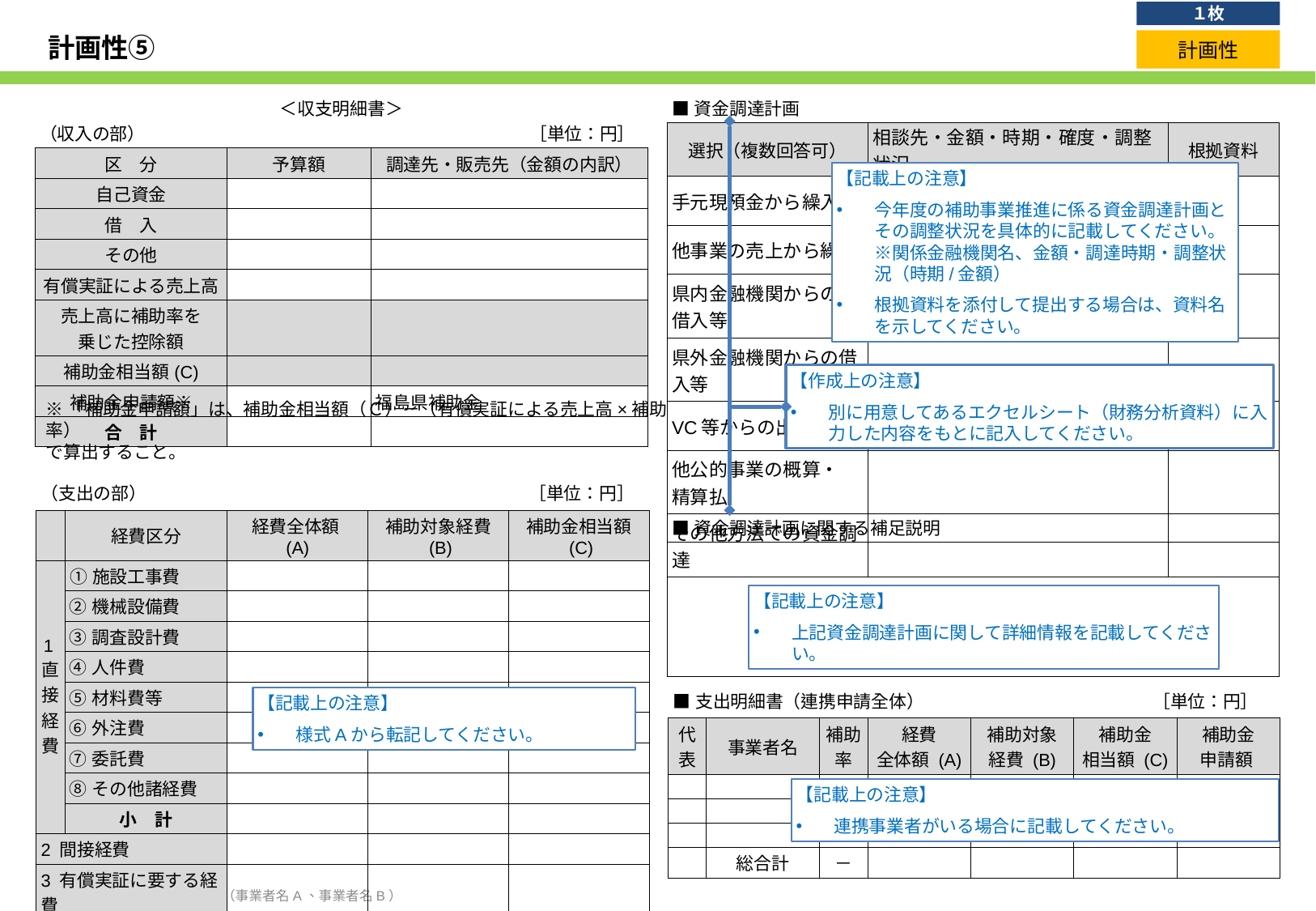

１枚
# 計画性⑤
計画性
| ＜収支明細書＞ （収入の部） 　　　　　　　　　　　　　　　　　　　　 　 ［単位：円］ |  |  |
| --- | --- | --- |
| 区　分 | 予算額 | 調達先・販売先（金額の内訳） |
| 自己資金 |  |  |
| 借　入 |  |  |
| その他 |  |  |
| 有償実証による売上高 |  |  |
| 売上高に補助率を 乗じた控除額 |  |  |
| 補助金相当額(C) |  |  |
| 補助金申請額※ |  | 福島県補助金 |
| 合　計 |  |  |
| ■資金調達計画 |  |  |
| --- | --- | --- |
| 選択（複数回答可） | 相談先・金額・時期・確度・調整状況 | 根拠資料 |
| 手元現預金から繰入 |  |  |
| 他事業の売上から繰入 |  |  |
| 県内金融機関からの 借入等 |  |  |
| 県外金融機関からの借入等 |  |  |
| VC等からの出資 |  |  |
| 他公的事業の概算・ 精算払 |  |  |
| その他方法での資金調達 |  |  |
【記載上の注意】
今年度の補助事業推進に係る資金調達計画とその調整状況を具体的に記載してください。
※関係金融機関名、金額・調達時期・調整状況（時期/金額）
根拠資料を添付して提出する場合は、資料名を示してください。
【作成上の注意】
別に用意してあるエクセルシート（財務分析資料）に入力した内容をもとに記入してください。
※「補助金申請額」は、補助金相当額（Ｃ）－（有償実証による売上高×補助率）
で算出すること。
| （支出の部）　　　　　　　　　　　　　　　　　　　　 ［単位：円］ |  |  |  |  |
| --- | --- | --- | --- | --- |
|  | 経費区分 | 経費全体額 (A) | 補助対象経費 (B) | 補助金相当額 (C) |
| 1直接経費 | ①施設工事費 |  |  |  |
|  | ②機械設備費 |  |  |  |
|  | ③調査設計費 |  |  |  |
|  | ④人件費 |  |  |  |
|  | ⑤材料費等 |  |  |  |
|  | ⑥外注費 |  |  |  |
|  | ⑦委託費 |  |  |  |
|  | ⑧その他諸経費 |  |  |  |
|  | 小　計 |  |  |  |
| 2 間接経費 |  |  |  |  |
| 3 有償実証に要する経費 |  |  |  |  |
| 合　計 |  |  |  |  |
| ■資金調達計画に関する補足説明 |
| --- |
|  |
【記載上の注意】
上記資金調達計画に関して詳細情報を記載してください。
| ■支出明細書（連携申請全体）　　　　　　　　　　　　　［単位：円］ |  |  |  |  |  |  |
| --- | --- | --- | --- | --- | --- | --- |
| 代表 | 事業者名 | 補助 率 | 経費 全体額 (A) | 補助対象 経費 (B) | 補助金 相当額 (C) | 補助金 申請額 |
|  |  |  |  |  |  |  |
|  |  |  |  |  |  |  |
|  |  |  |  |  |  |  |
|  | 総合計 | － |  |  |  |  |
【記載上の注意】
様式Aから転記してください。
【記載上の注意】
連携事業者がいる場合に記載してください。
21
「事業計画名」（事業者名A、事業者名B）